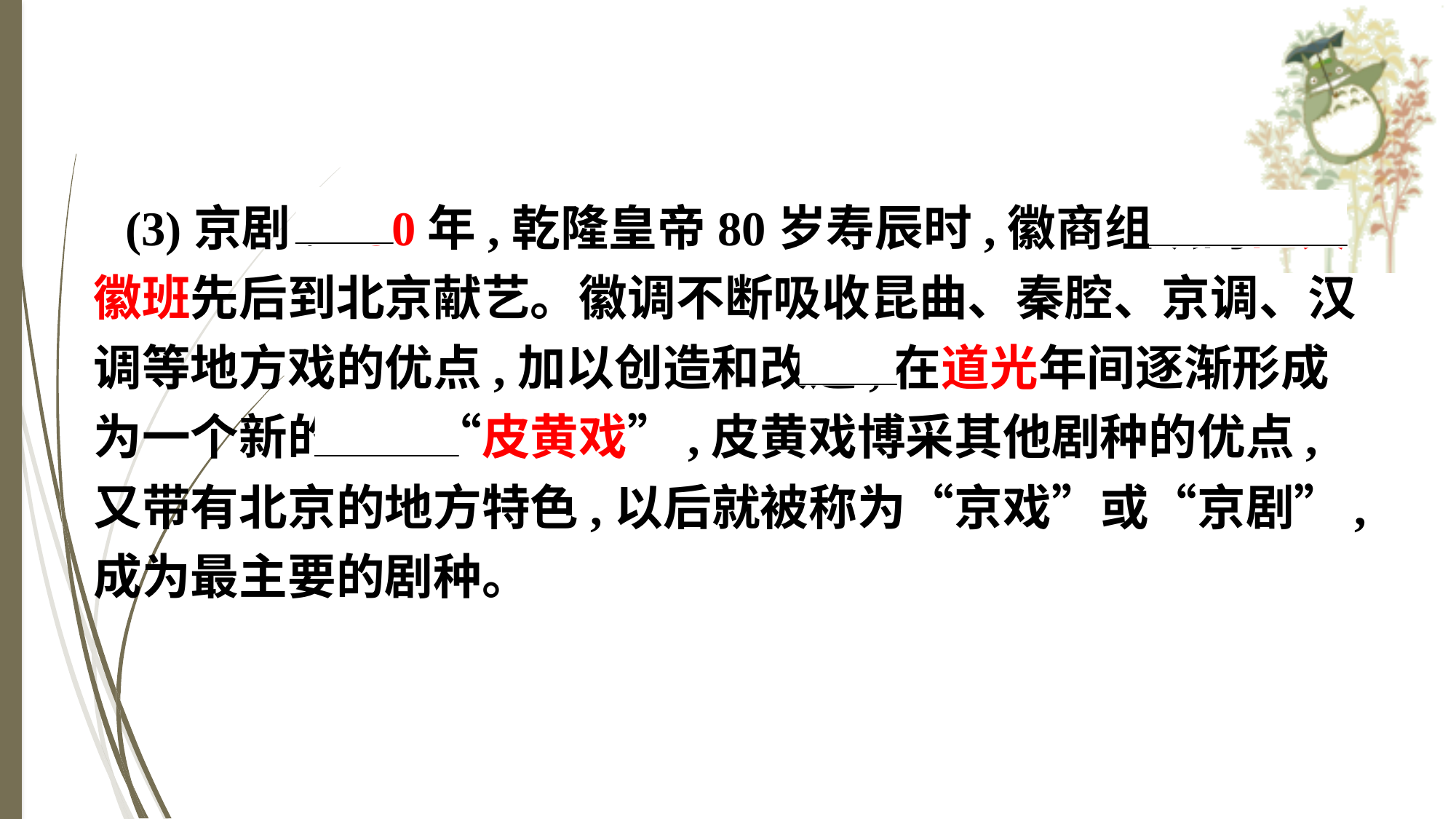

(3)京剧:1790年,乾隆皇帝80岁寿辰时,徽商组织的四大徽班先后到北京献艺。徽调不断吸收昆曲、秦腔、京调、汉调等地方戏的优点,加以创造和改进,在道光年间逐渐形成为一个新的剧种“皮黄戏”,皮黄戏博采其他剧种的优点,又带有北京的地方特色,以后就被称为“京戏”或“京剧”,成为最主要的剧种。